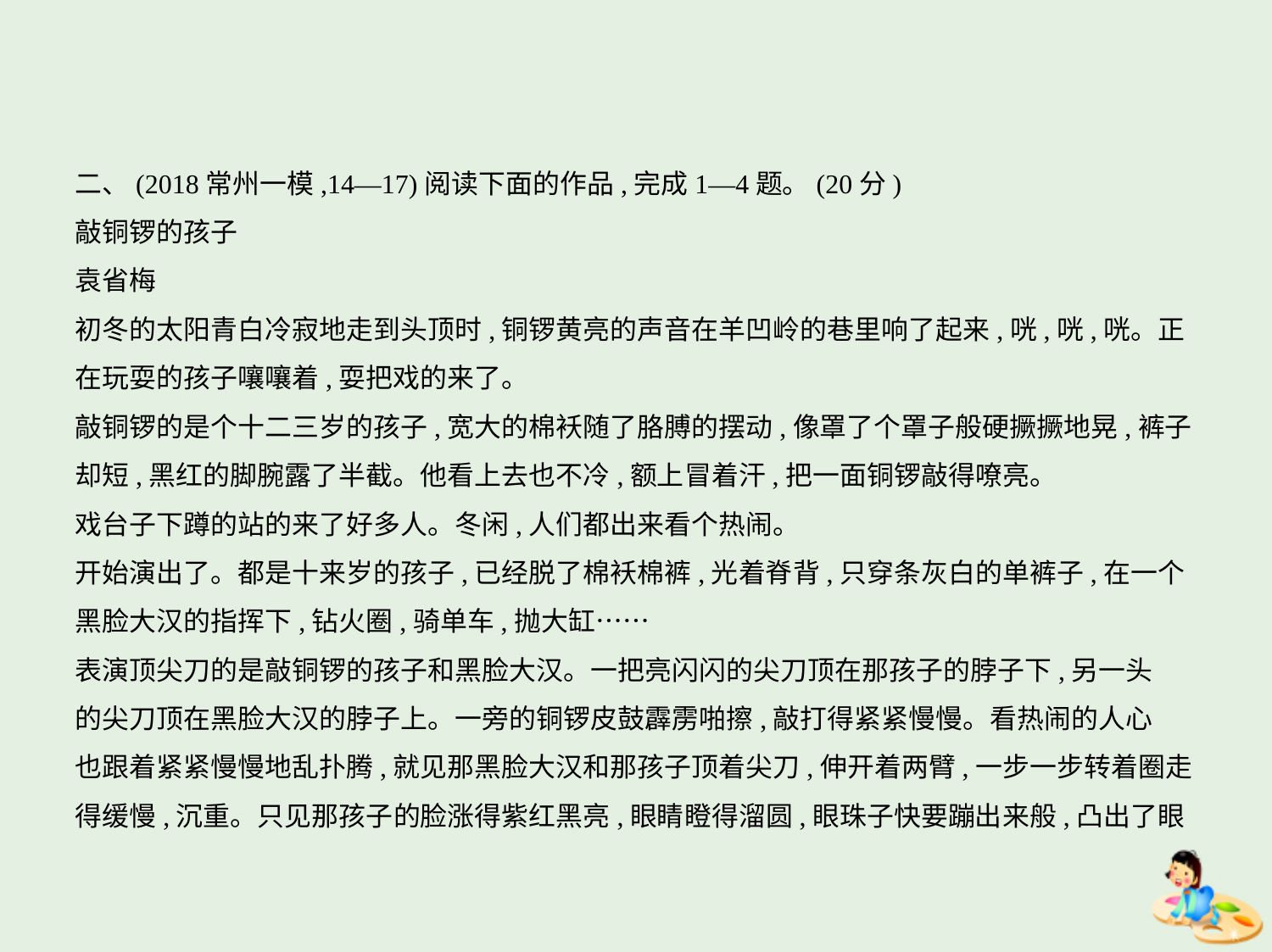

二、(2018常州一模,14—17)阅读下面的作品,完成1—4题。(20分)
敲铜锣的孩子
袁省梅
初冬的太阳青白冷寂地走到头顶时,铜锣黄亮的声音在羊凹岭的巷里响了起来,咣,咣,咣。正
在玩耍的孩子嚷嚷着,耍把戏的来了。
敲铜锣的是个十二三岁的孩子,宽大的棉袄随了胳膊的摆动,像罩了个罩子般硬撅撅地晃,裤子
却短,黑红的脚腕露了半截。他看上去也不冷,额上冒着汗,把一面铜锣敲得嘹亮。
戏台子下蹲的站的来了好多人。冬闲,人们都出来看个热闹。
开始演出了。都是十来岁的孩子,已经脱了棉袄棉裤,光着脊背,只穿条灰白的单裤子,在一个
黑脸大汉的指挥下,钻火圈,骑单车,抛大缸……
表演顶尖刀的是敲铜锣的孩子和黑脸大汉。一把亮闪闪的尖刀顶在那孩子的脖子下,另一头
的尖刀顶在黑脸大汉的脖子上。一旁的铜锣皮鼓霹雳啪擦,敲打得紧紧慢慢。看热闹的人心
也跟着紧紧慢慢地乱扑腾,就见那黑脸大汉和那孩子顶着尖刀,伸开着两臂,一步一步转着圈走
得缓慢,沉重。只见那孩子的脸涨得紫红黑亮,眼睛瞪得溜圆,眼珠子快要蹦出来般,凸出了眼